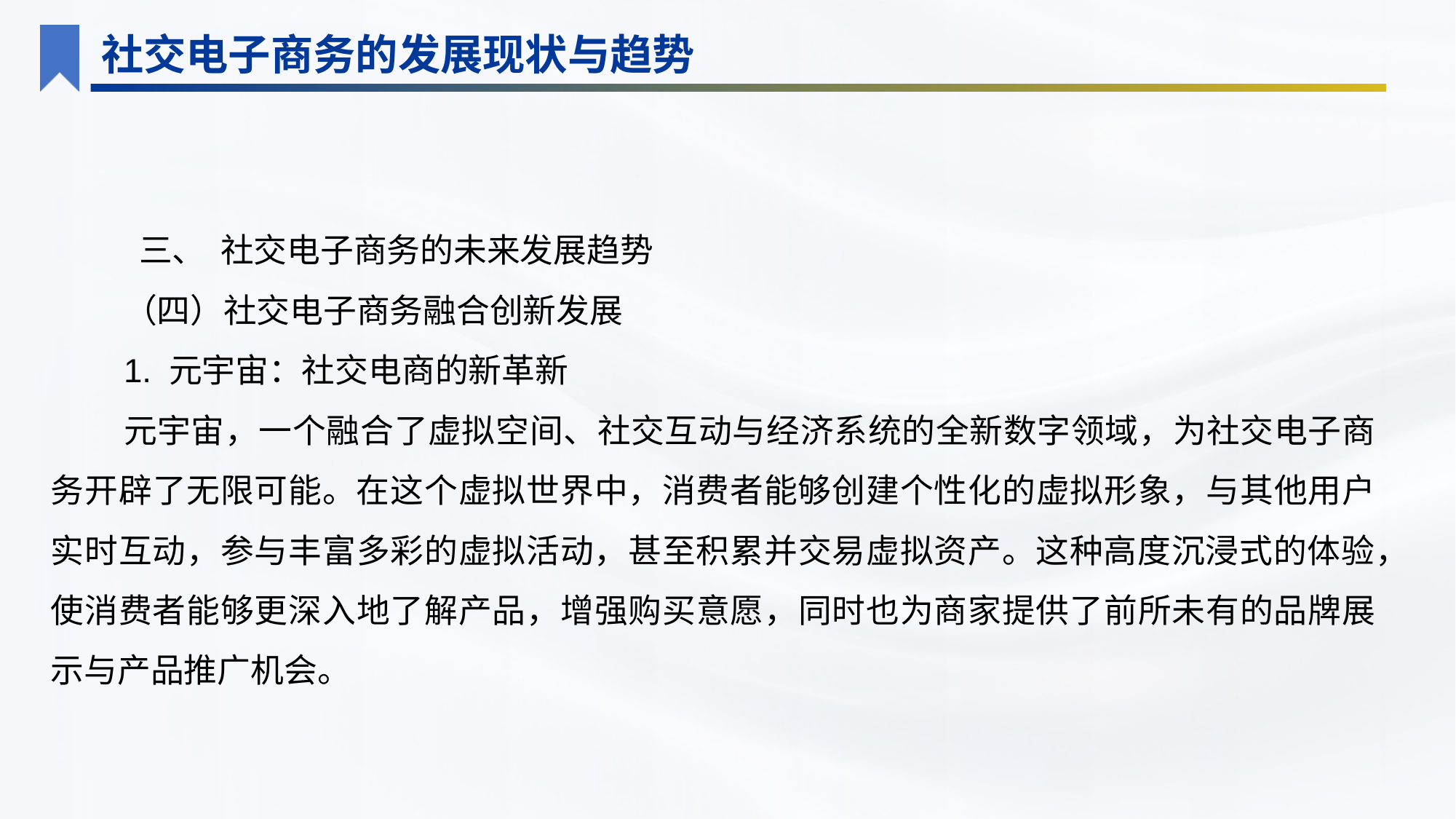

社交电子商务的发展现状与趋势
 三、  社交电子商务的未来发展趋势
（四）社交电子商务融合创新发展
1. 元宇宙：社交电商的新革新
元宇宙，一个融合了虚拟空间、社交互动与经济系统的全新数字领域，为社交电子商务开辟了无限可能。在这个虚拟世界中，消费者能够创建个性化的虚拟形象，与其他用户实时互动，参与丰富多彩的虚拟活动，甚至积累并交易虚拟资产。这种高度沉浸式的体验，使消费者能够更深入地了解产品，增强购买意愿，同时也为商家提供了前所未有的品牌展示与产品推广机会。